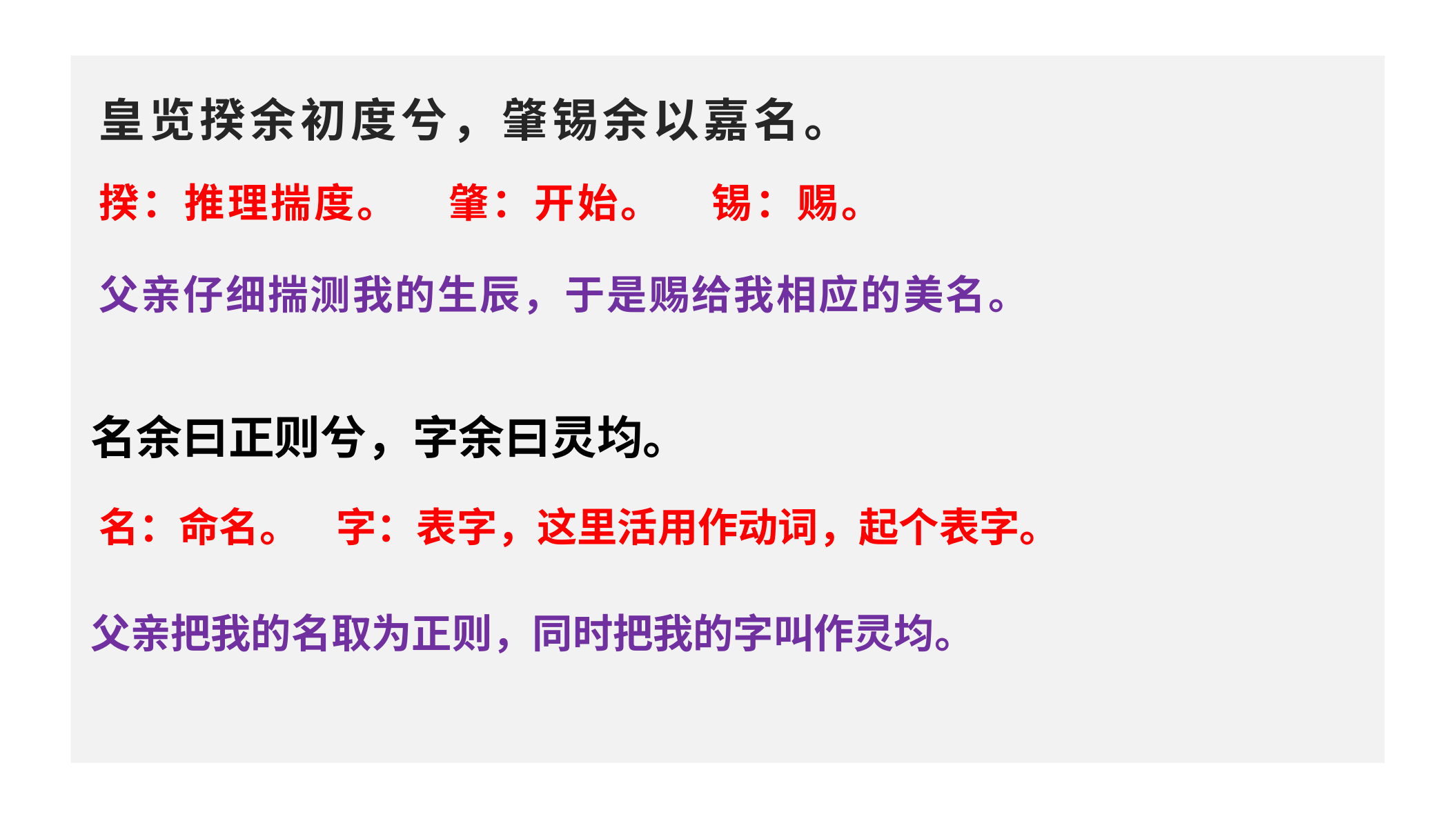

皇览揆余初度兮，肇锡余以嘉名。
揆：推理揣度。    肇：开始。    锡：赐。
父亲仔细揣测我的生辰，于是赐给我相应的美名。

名余曰正则兮，字余曰灵均。
名：命名。    字：表字，这里活用作动词，起个表字。
父亲把我的名取为正则，同时把我的字叫作灵均。